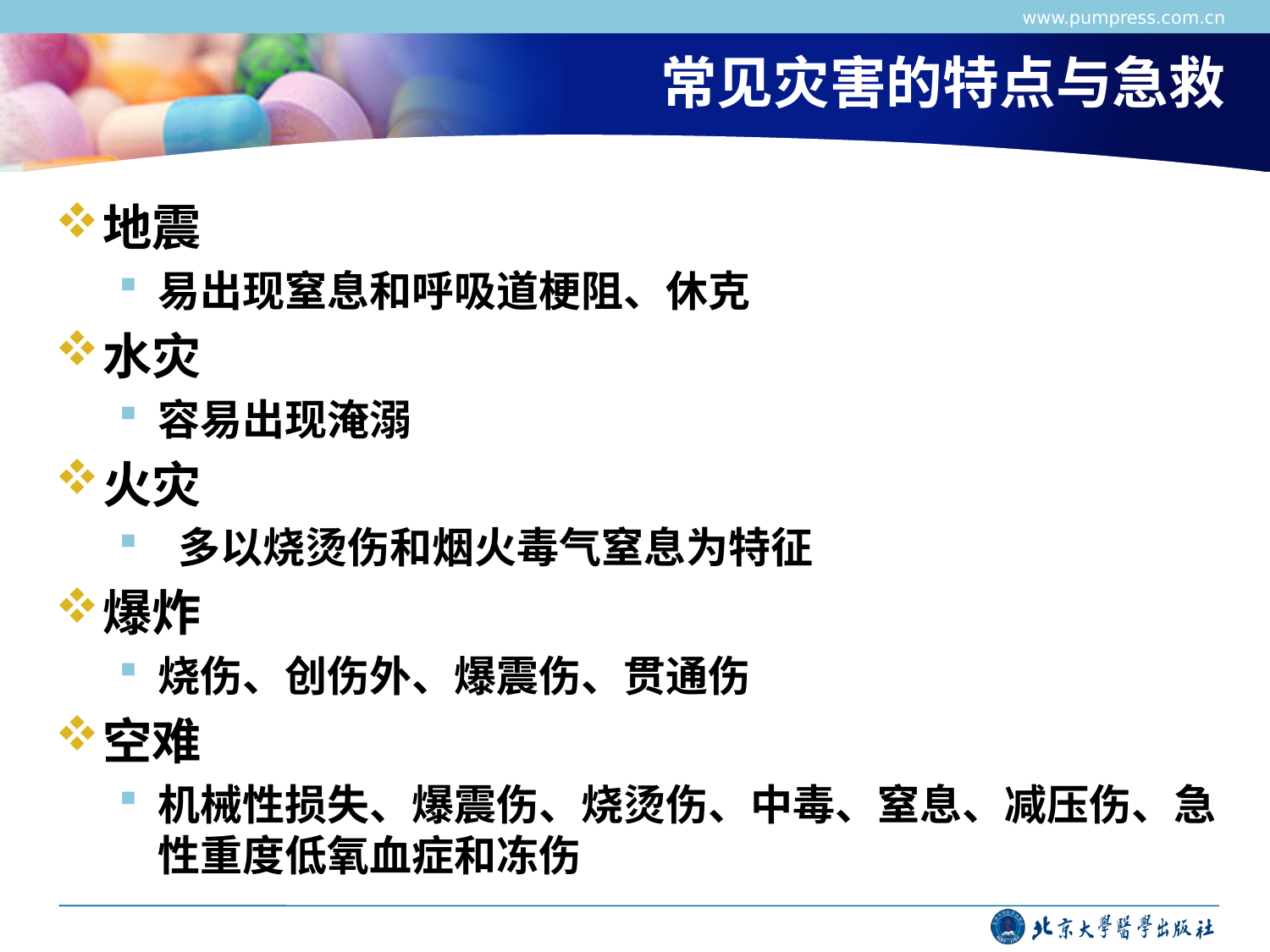

www.pumpress.com.cn
# 常见灾害的特点与急救
地震
易出现窒息和呼吸道梗阻、休克
水灾
容易出现淹溺
火灾
 多以烧烫伤和烟火毒气窒息为特征
爆炸
烧伤、创伤外、爆震伤、贯通伤
空难
机械性损失、爆震伤、烧烫伤、中毒、窒息、减压伤、急性重度低氧血症和冻伤